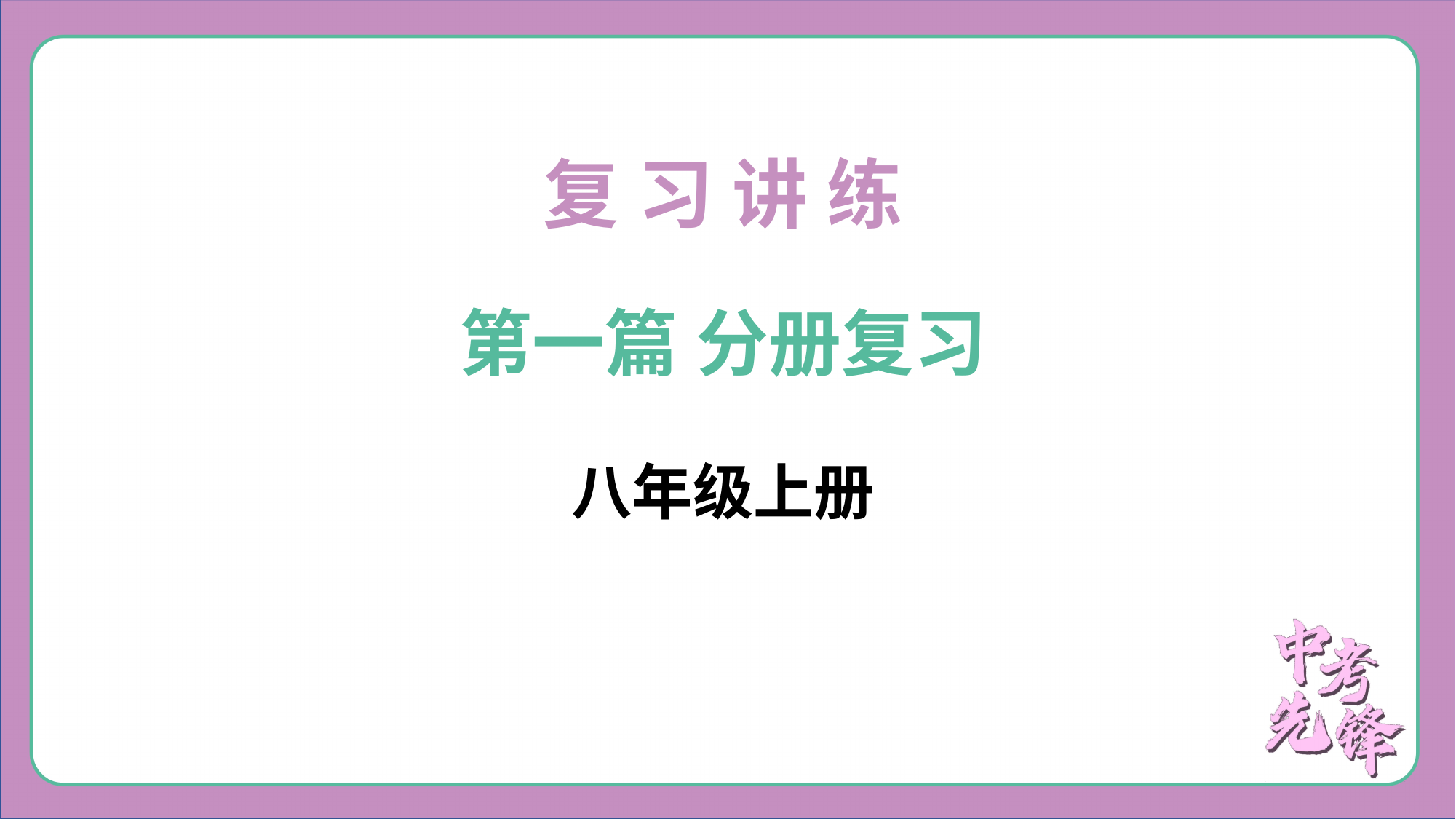

复 习 讲 练
第一篇 分册复习
八年级上册